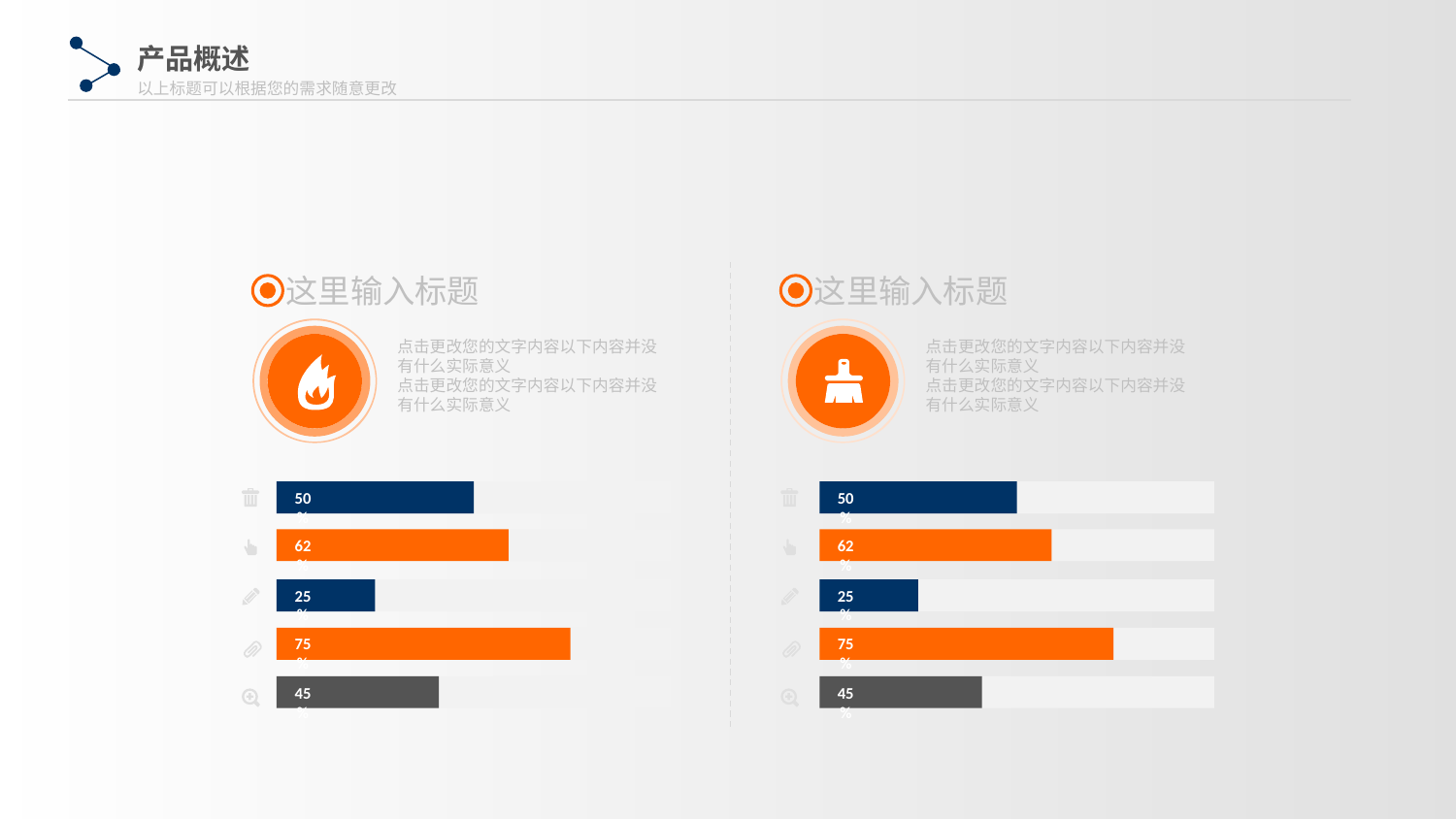

产品概述
以上标题可以根据您的需求随意更改

这里输入标题
这里输入标题

点击更改您的文字内容以下内容并没有什么实际意义
点击更改您的文字内容以下内容并没有什么实际意义

点击更改您的文字内容以下内容并没有什么实际意义
点击更改您的文字内容以下内容并没有什么实际意义

50%

50%

62%

62%

25%

25%

75%

75%

45%

45%